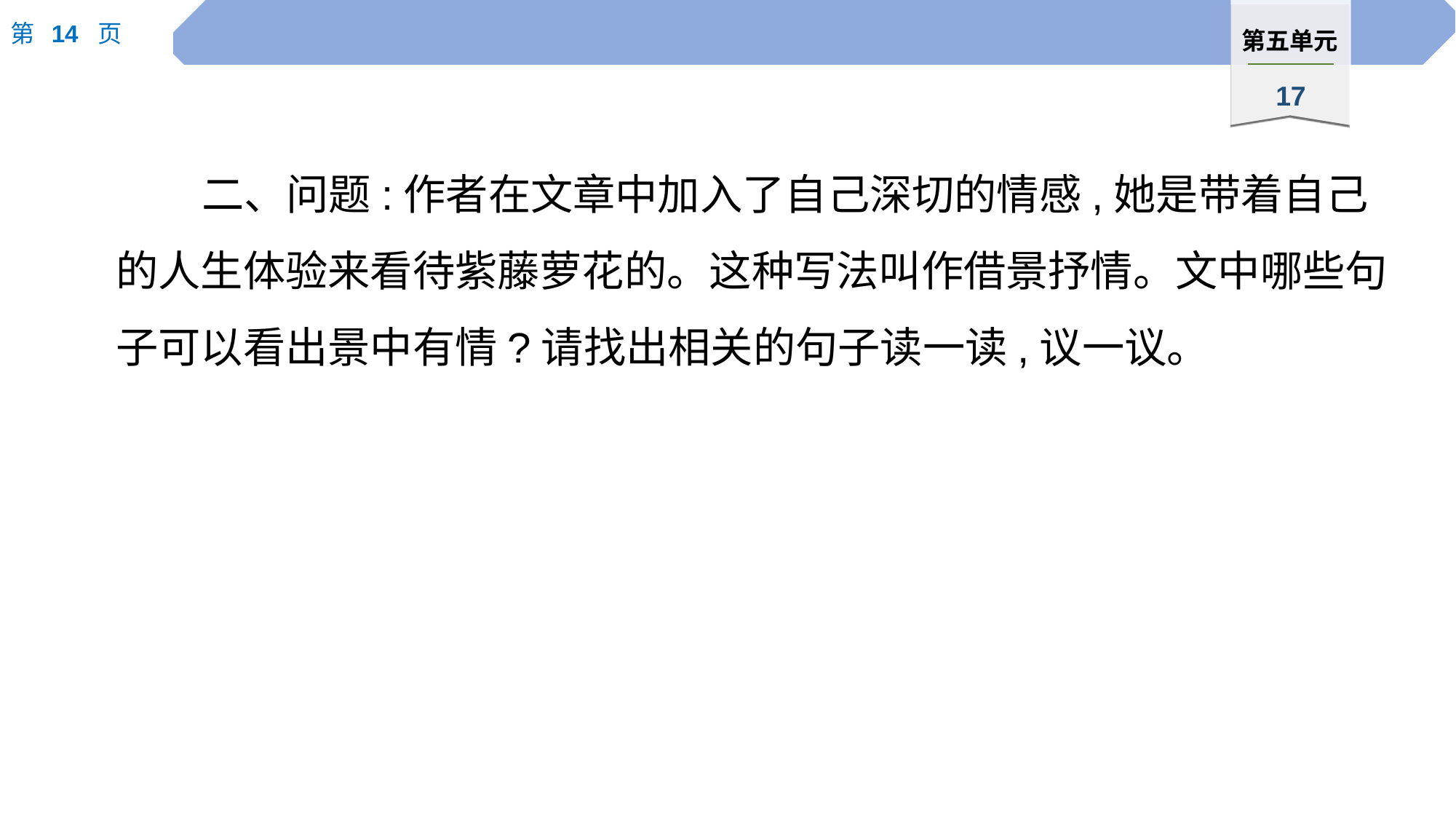

二、问题:作者在文章中加入了自己深切的情感,她是带着自己的人生体验来看待紫藤萝花的。这种写法叫作借景抒情。文中哪些句子可以看出景中有情?请找出相关的句子读一读,议一议。